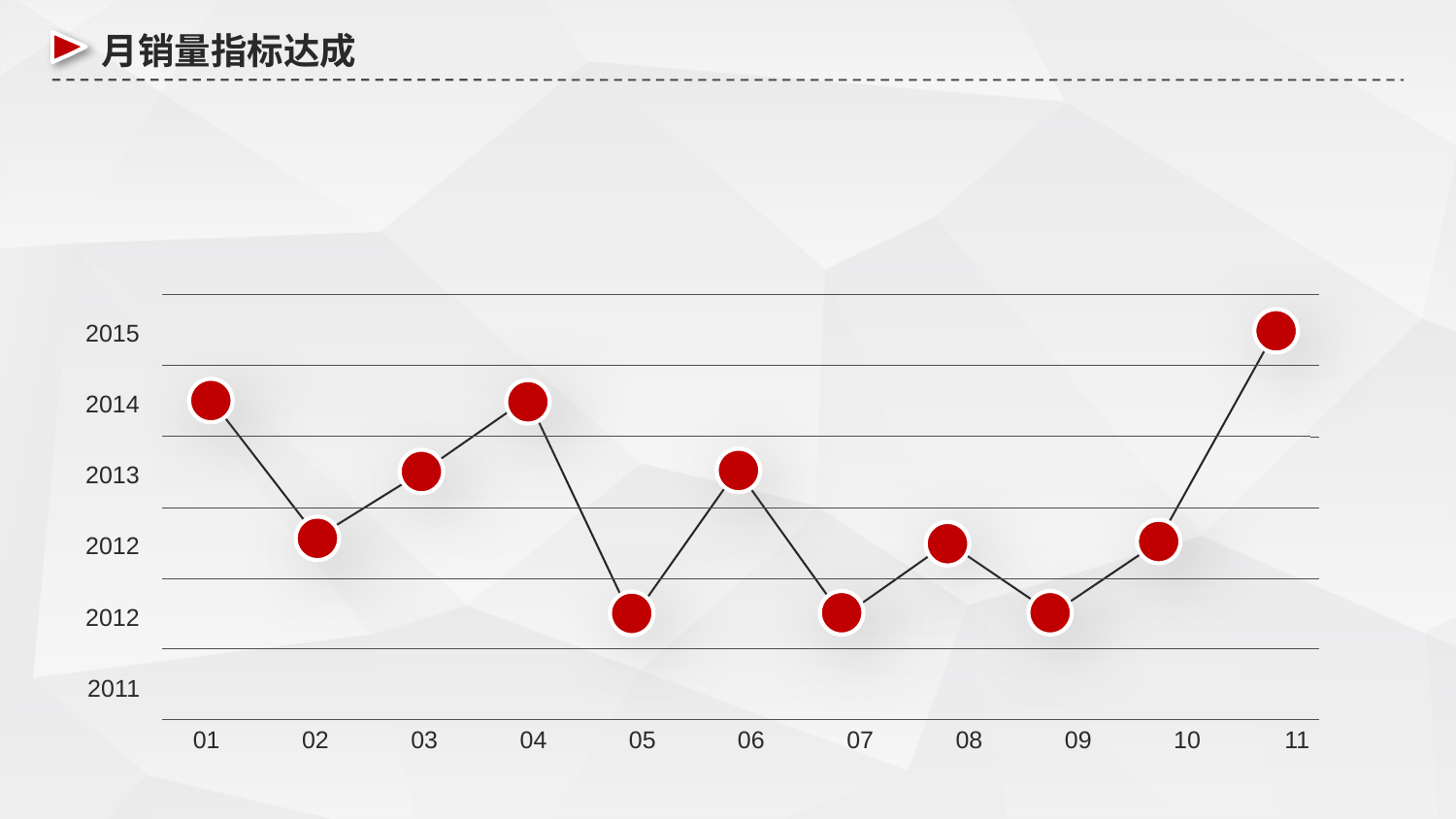

月销量指标达成

2015
2014
2013
2012
2012
2011
01
02
03
04
05
06
07
08
09
10
11